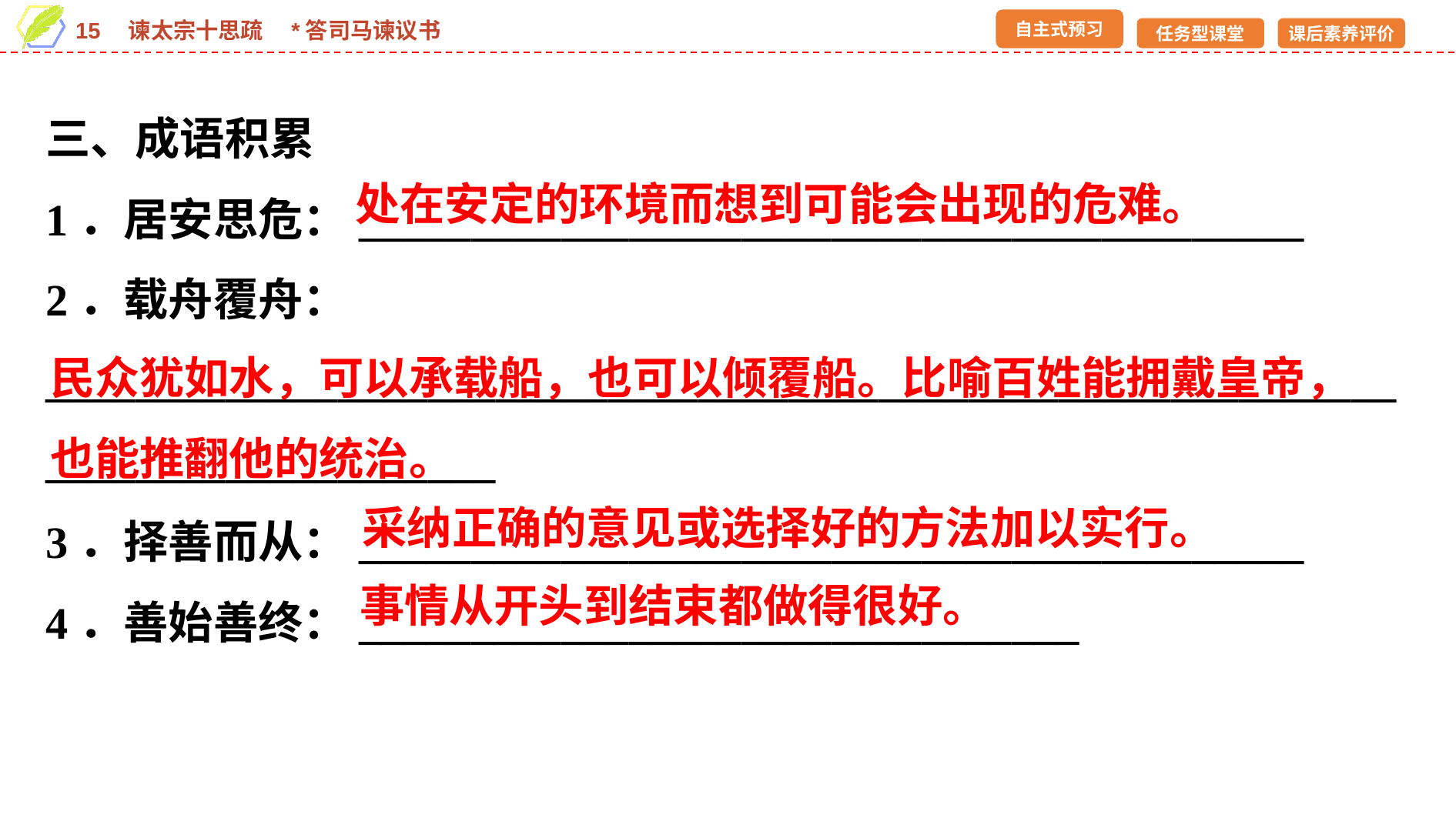

三、成语积累
1．居安思危：__________________________________________
2．载舟覆舟：________________________________________________________________________________
3．择善而从：__________________________________________
4．善始善终：________________________________
处在安定的环境而想到可能会出现的危难。
民众犹如水，可以承载船，也可以倾覆船。比喻百姓能拥戴皇帝，也能推翻他的统治。
采纳正确的意见或选择好的方法加以实行。
事情从开头到结束都做得很好。